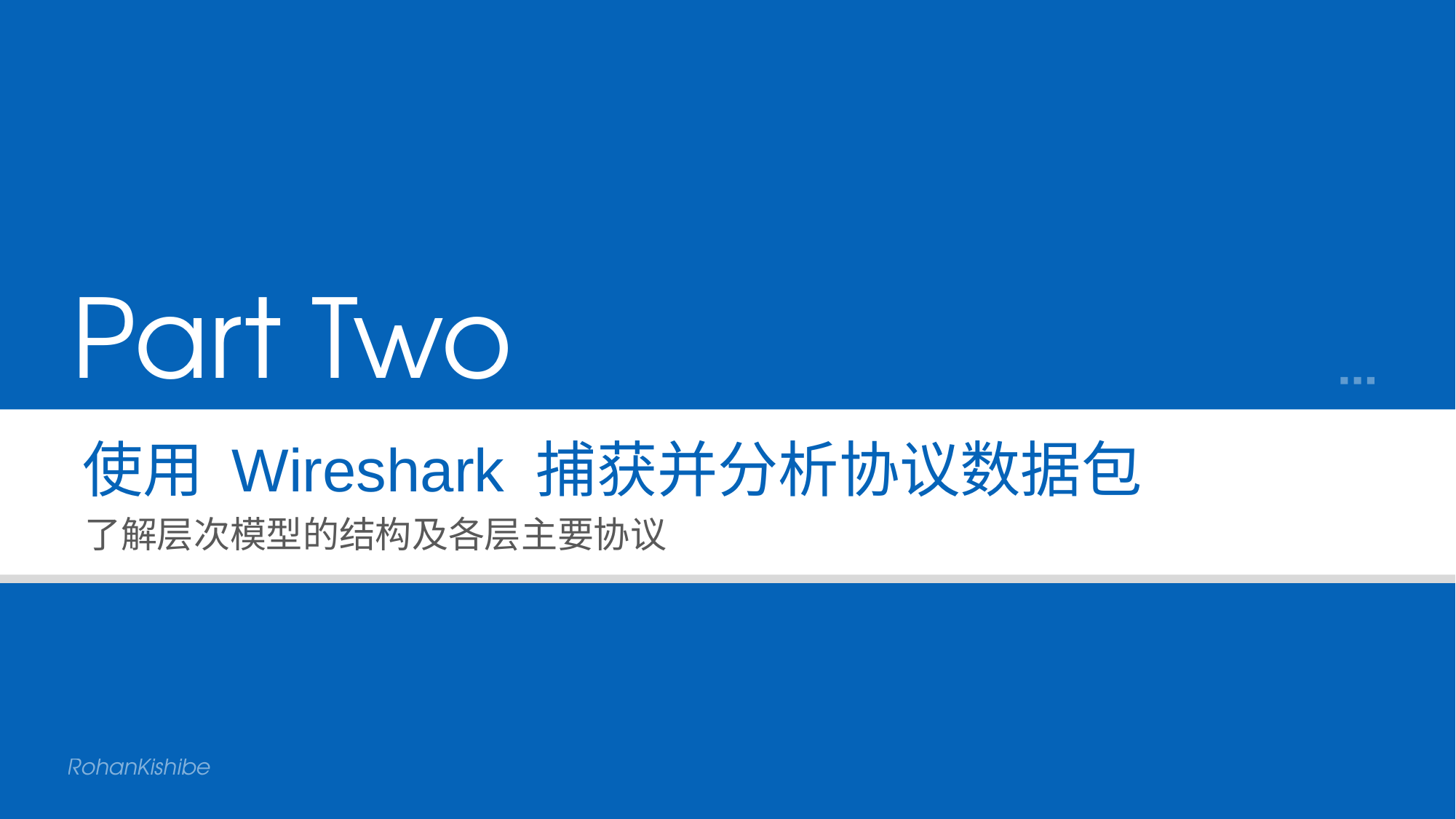

Part Two

使用 Wireshark 捕获并分析协议数据包
了解层次模型的结构及各层主要协议

RohanKishibe